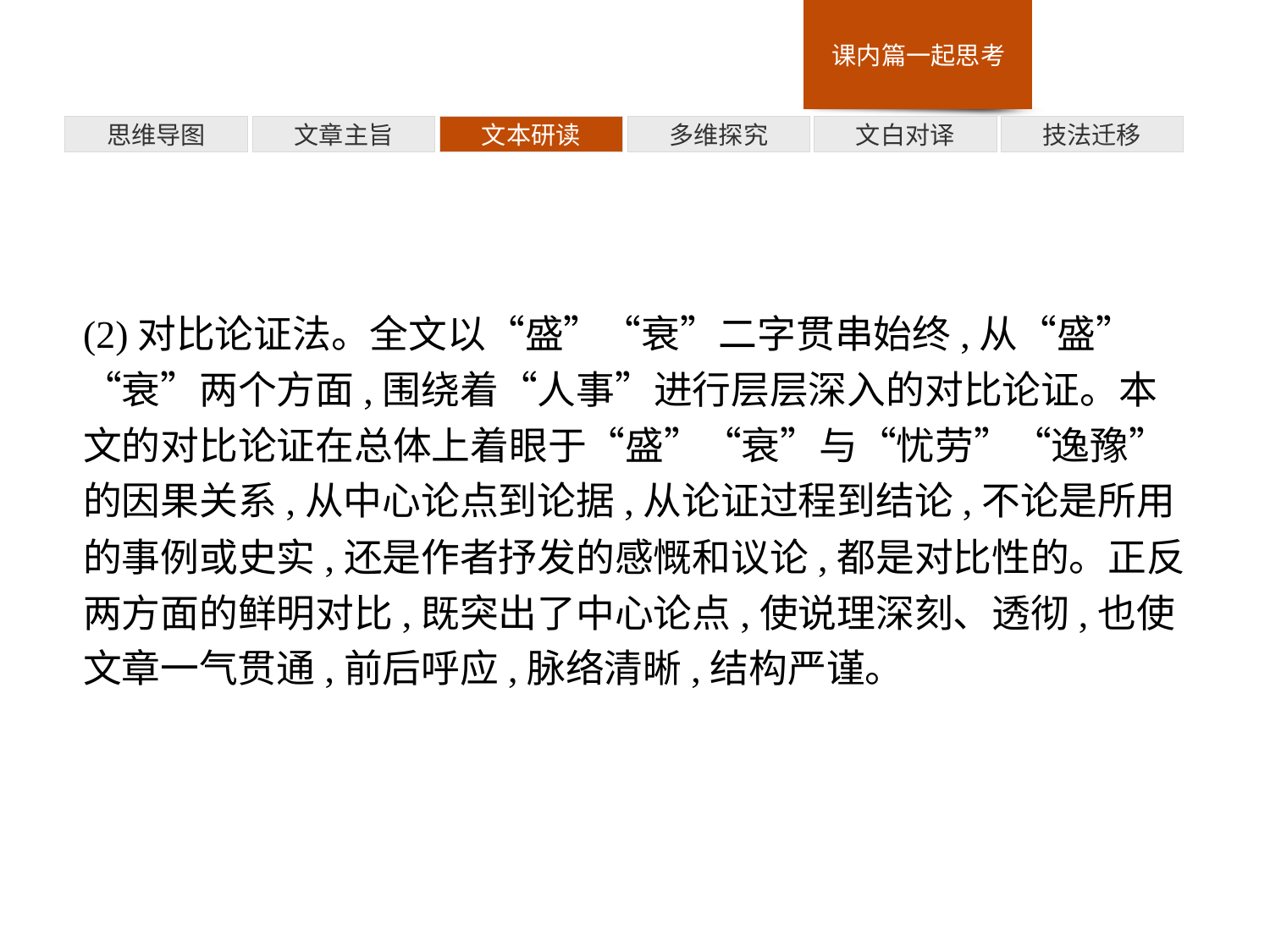

多维探究
思维导图
文章主旨
文本研读
文白对译
技法迁移
(2)对比论证法。全文以“盛”“衰”二字贯串始终,从“盛”“衰”两个方面,围绕着“人事”进行层层深入的对比论证。本文的对比论证在总体上着眼于“盛”“衰”与“忧劳”“逸豫”的因果关系,从中心论点到论据,从论证过程到结论,不论是所用的事例或史实,还是作者抒发的感慨和议论,都是对比性的。正反两方面的鲜明对比,既突出了中心论点,使说理深刻、透彻,也使文章一气贯通,前后呼应,脉络清晰,结构严谨。